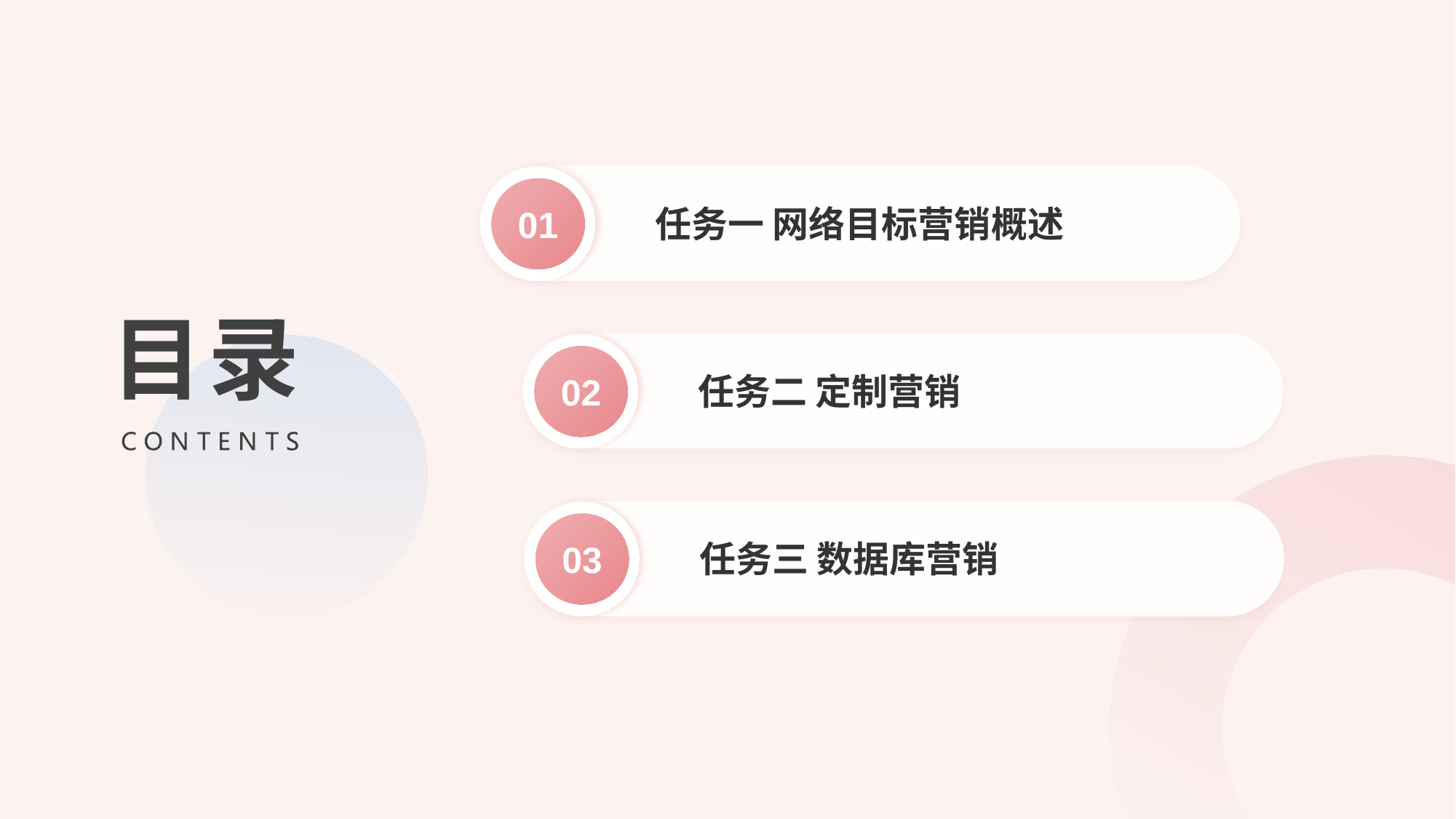

目录

任务一 网络目标营销概述

01

任务二 定制营销

02

任务三 数据库营销

03